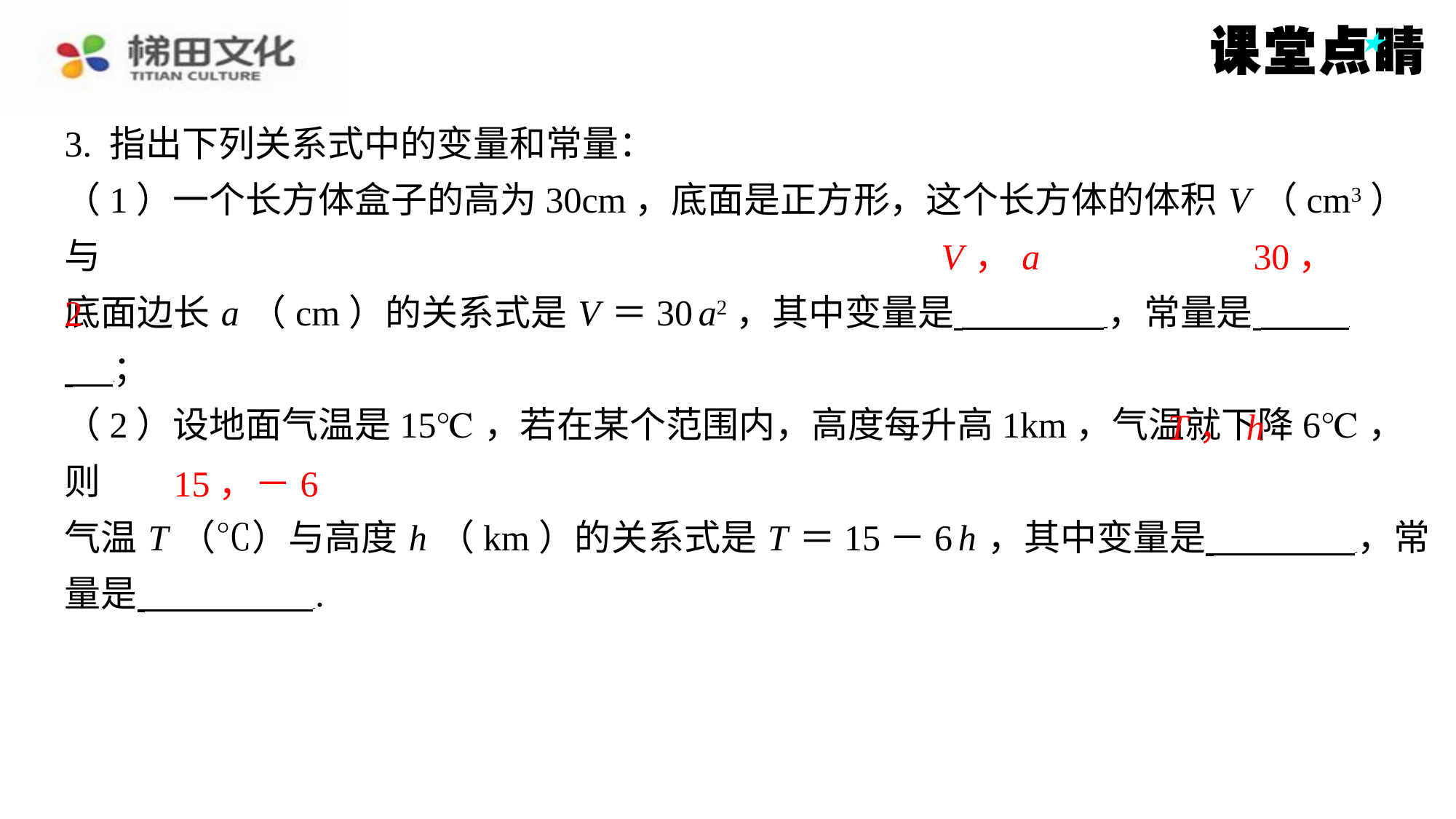

3. 指出下列关系式中的变量和常量：
（1）一个长方体盒子的高为30cm，底面是正方形，这个长方体的体积 V （cm3）与
底面边长 a （cm）的关系式是 V ＝30 a2，其中变量是                       ，常量是               ⁠
        ⁠；
（2）设地面气温是15℃，若在某个范围内，高度每升高1km，气温就下降6℃，则
气温 T （℃）与高度 h （km）的关系式是 T ＝15－6 h ，其中变量是                       ，常
量是                           ⁠.
V ， a
30，
2
T ， h
15，－6